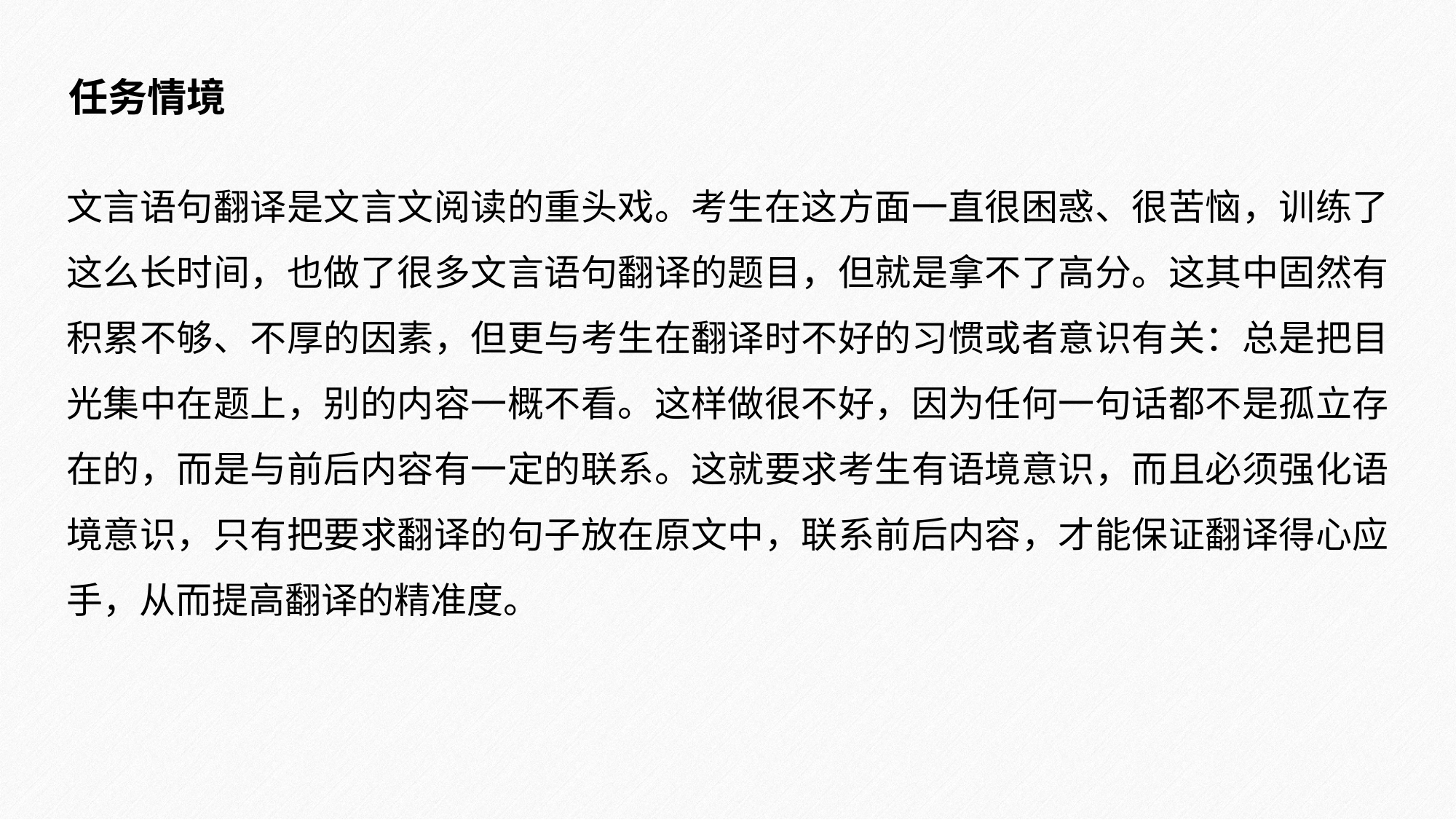

任务情境
文言语句翻译是文言文阅读的重头戏。考生在这方面一直很困惑、很苦恼，训练了这么长时间，也做了很多文言语句翻译的题目，但就是拿不了高分。这其中固然有积累不够、不厚的因素，但更与考生在翻译时不好的习惯或者意识有关：总是把目光集中在题上，别的内容一概不看。这样做很不好，因为任何一句话都不是孤立存在的，而是与前后内容有一定的联系。这就要求考生有语境意识，而且必须强化语境意识，只有把要求翻译的句子放在原文中，联系前后内容，才能保证翻译得心应手，从而提高翻译的精准度。